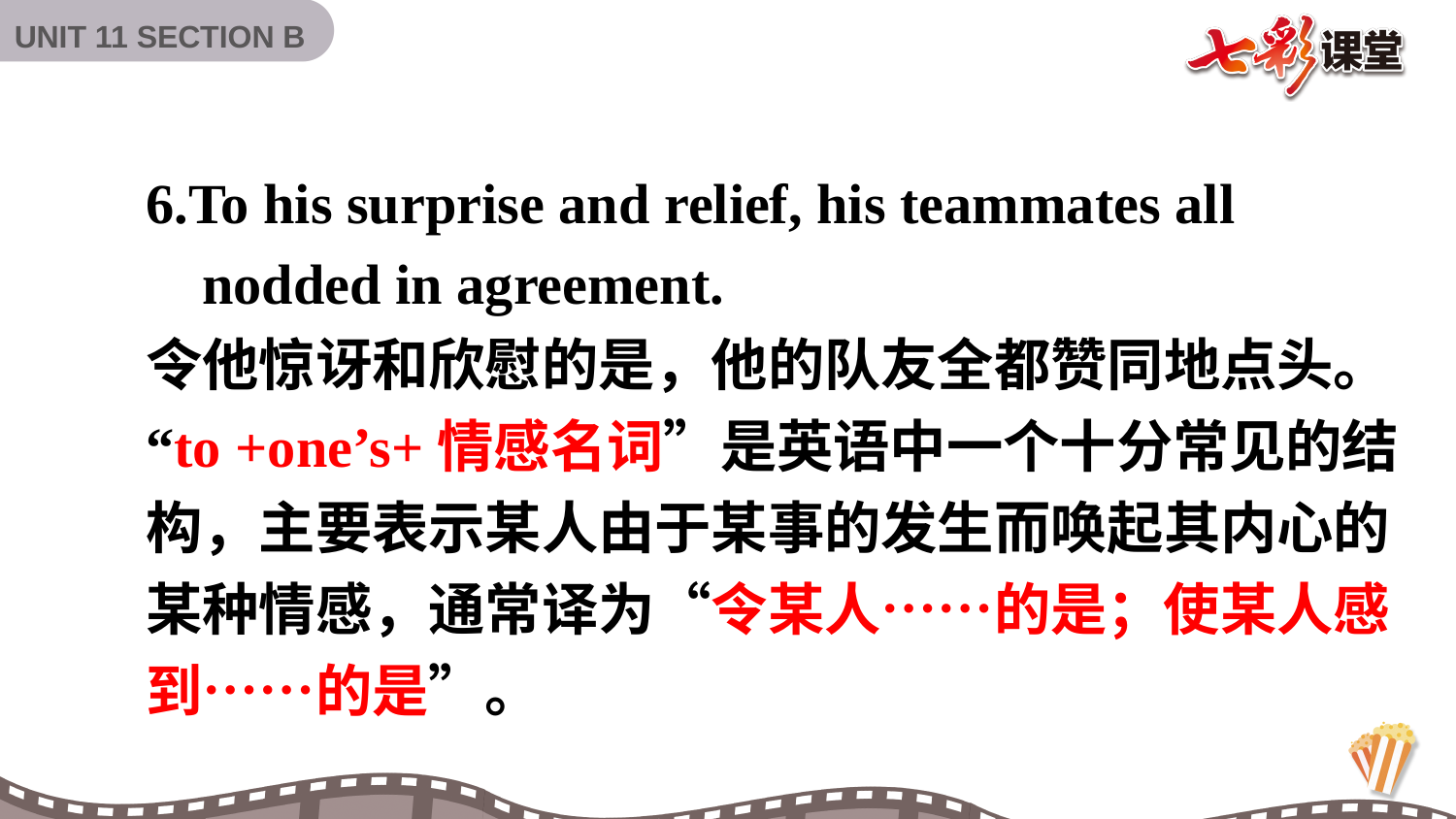

6.To his surprise and relief, his teammates all
    nodded in agreement.
令他惊讶和欣慰的是，他的队友全都赞同地点头。
“to +one’s+情感名词”是英语中一个十分常见的结构，主要表示某人由于某事的发生而唤起其内心的某种情感，通常译为“令某人……的是；使某人感到……的是”。